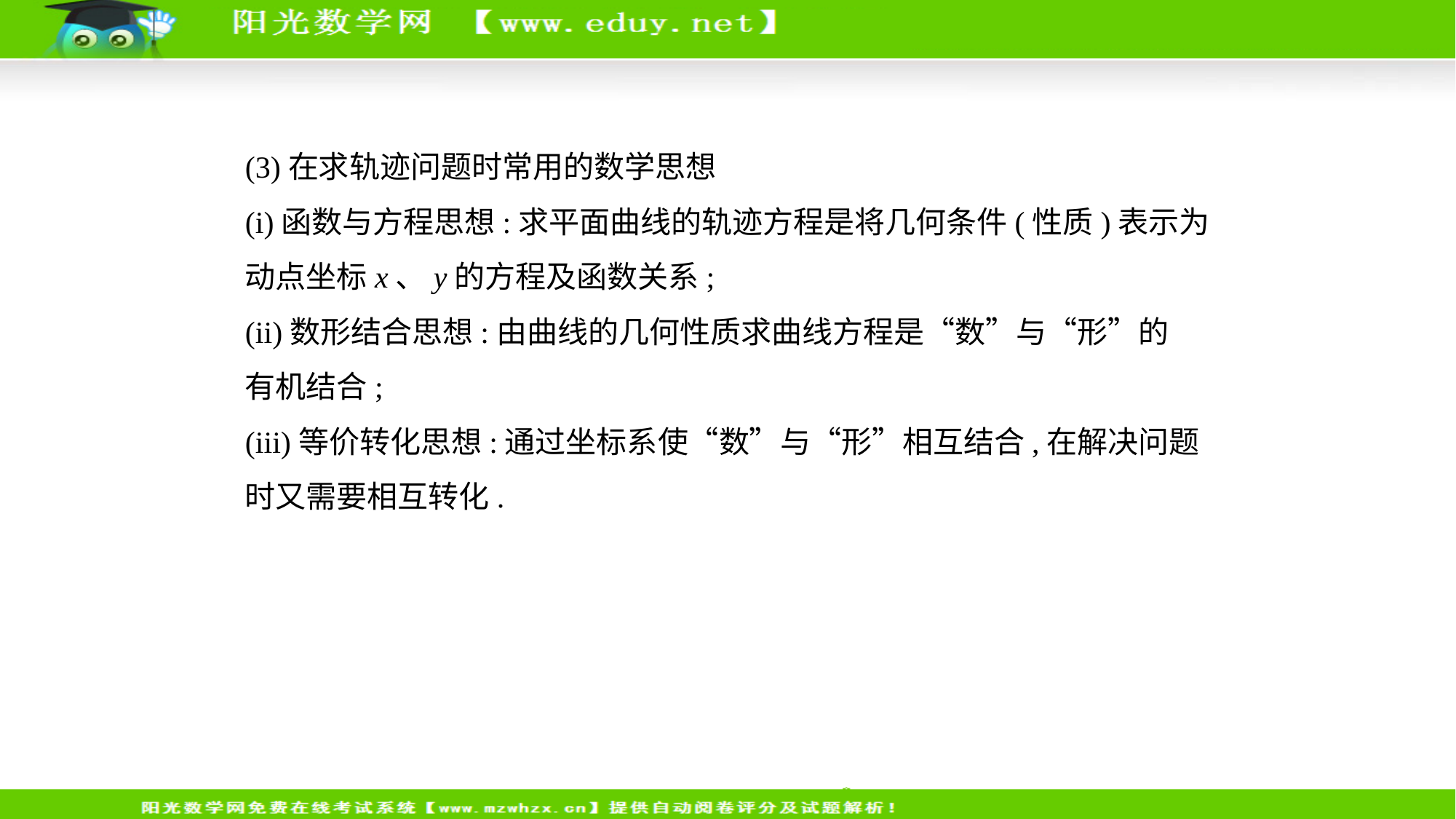

(3)在求轨迹问题时常用的数学思想
(i)函数与方程思想:求平面曲线的轨迹方程是将几何条件(性质)表示为
动点坐标x、y的方程及函数关系;
(ii)数形结合思想:由曲线的几何性质求曲线方程是“数”与“形”的
有机结合;
(iii)等价转化思想:通过坐标系使“数”与“形”相互结合,在解决问题
时又需要相互转化.